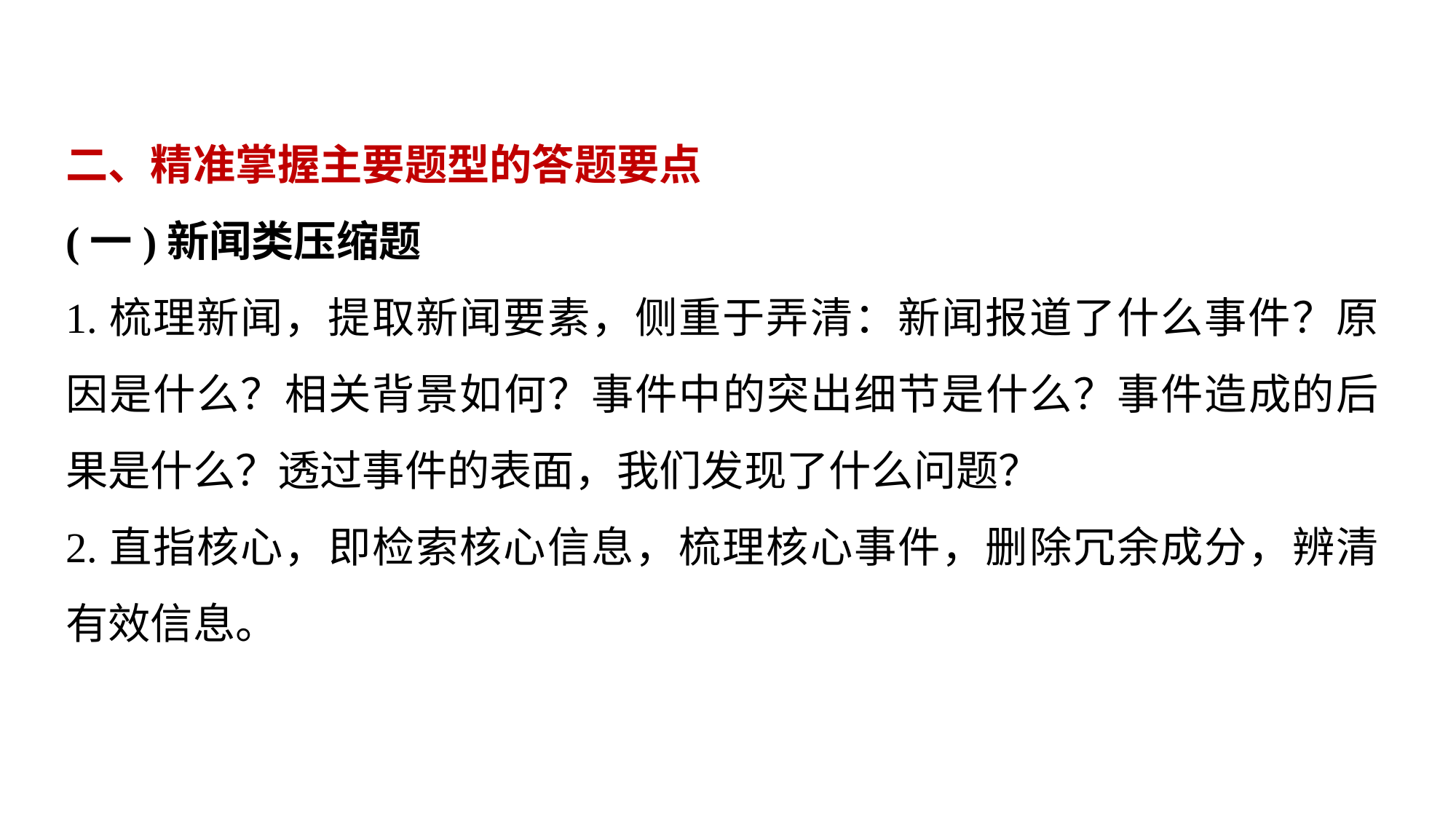

二、精准掌握主要题型的答题要点
(一)新闻类压缩题
1.梳理新闻，提取新闻要素，侧重于弄清：新闻报道了什么事件？原因是什么？相关背景如何？事件中的突出细节是什么？事件造成的后果是什么？透过事件的表面，我们发现了什么问题？
2.直指核心，即检索核心信息，梳理核心事件，删除冗余成分，辨清有效信息。